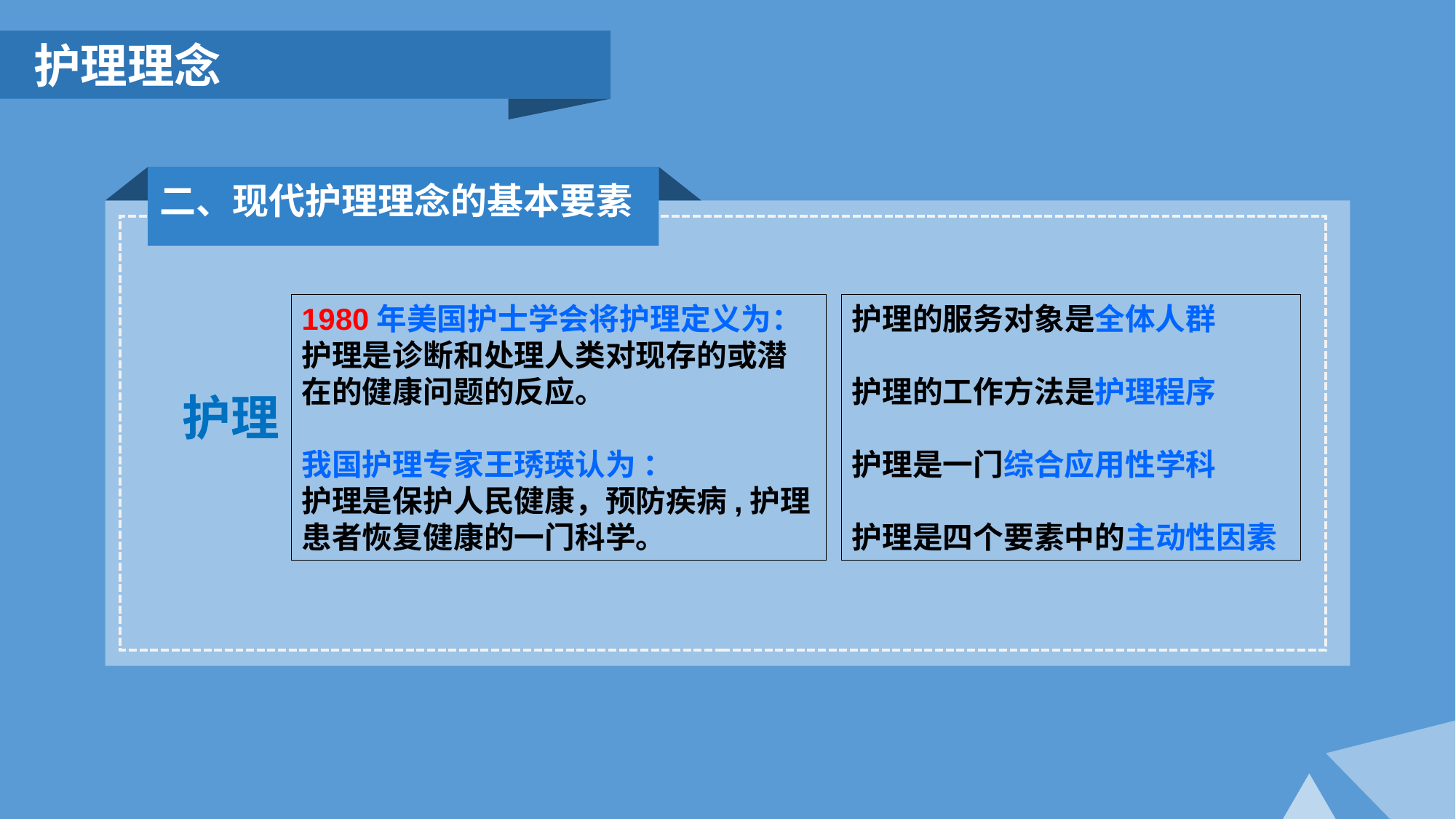

护理理念

二、现代护理理念的基本要素

1980年美国护士学会将护理定义为：
护理是诊断和处理人类对现存的或潜在的健康问题的反应。

我国护理专家王琇瑛认为 ：
护理是保护人民健康，预防疾病,护理患者恢复健康的一门科学。
护理的服务对象是全体人群

护理的工作方法是护理程序

护理是一门综合应用性学科

护理是四个要素中的主动性因素
护理